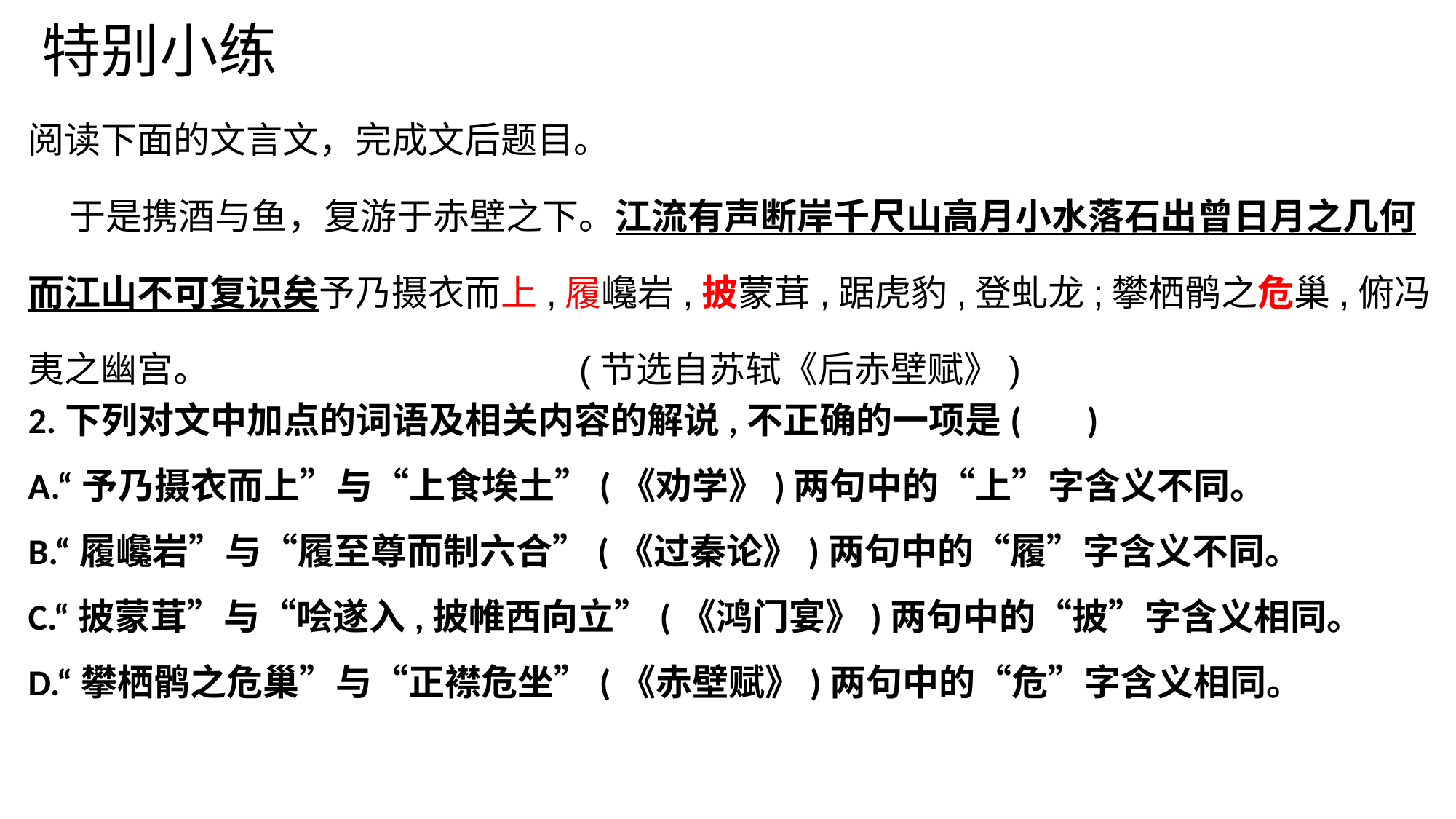

特别小练
阅读下面的文言文，完成文后题目。
    于是携酒与鱼，复游于赤壁之下。江流有声断岸千尺山高月小水落石出曾日月之几何而江山不可复识矣予乃摄衣而上,履巉岩,披蒙茸,踞虎豹,登虬龙;攀栖鹘之危巢,俯冯夷之幽宫。                                            (节选自苏轼《后赤壁赋》)
2.下列对文中加点的词语及相关内容的解说,不正确的一项是(        )
A.“予乃摄衣而上”与“上食埃土”(《劝学》)两句中的“上”字含义不同。
B.“履巉岩”与“履至尊而制六合”(《过秦论》)两句中的“履”字含义不同。
C.“披蒙茸”与“哙遂入,披帷西向立”(《鸿门宴》)两句中的“披”字含义相同。
D.“攀栖鹘之危巢”与“正襟危坐”(《赤壁赋》)两句中的“危”字含义相同。